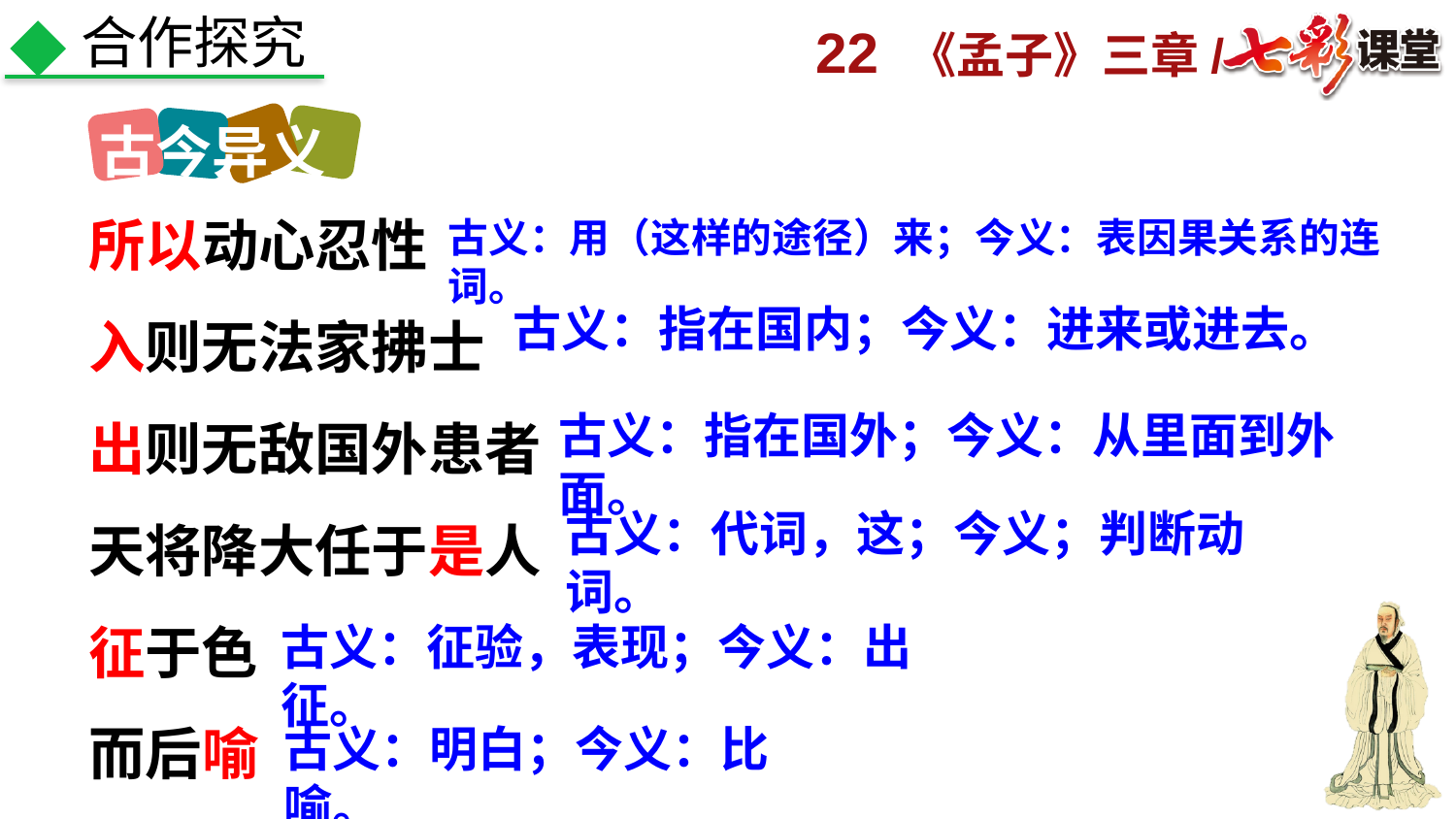

合作探究

古今异义

所以动心忍性
入则无法家拂士
出则无敌国外患者
天将降大任于是人
征于色
而后喻
古义：用（这样的途径）来；今义：表因果关系的连词。
古义：指在国内；今义：进来或进去。
古义：指在国外；今义：从里面到外面。
古义：代词，这；今义；判断动词。
古义：征验，表现；今义：出征。
古义：明白；今义：比喻。